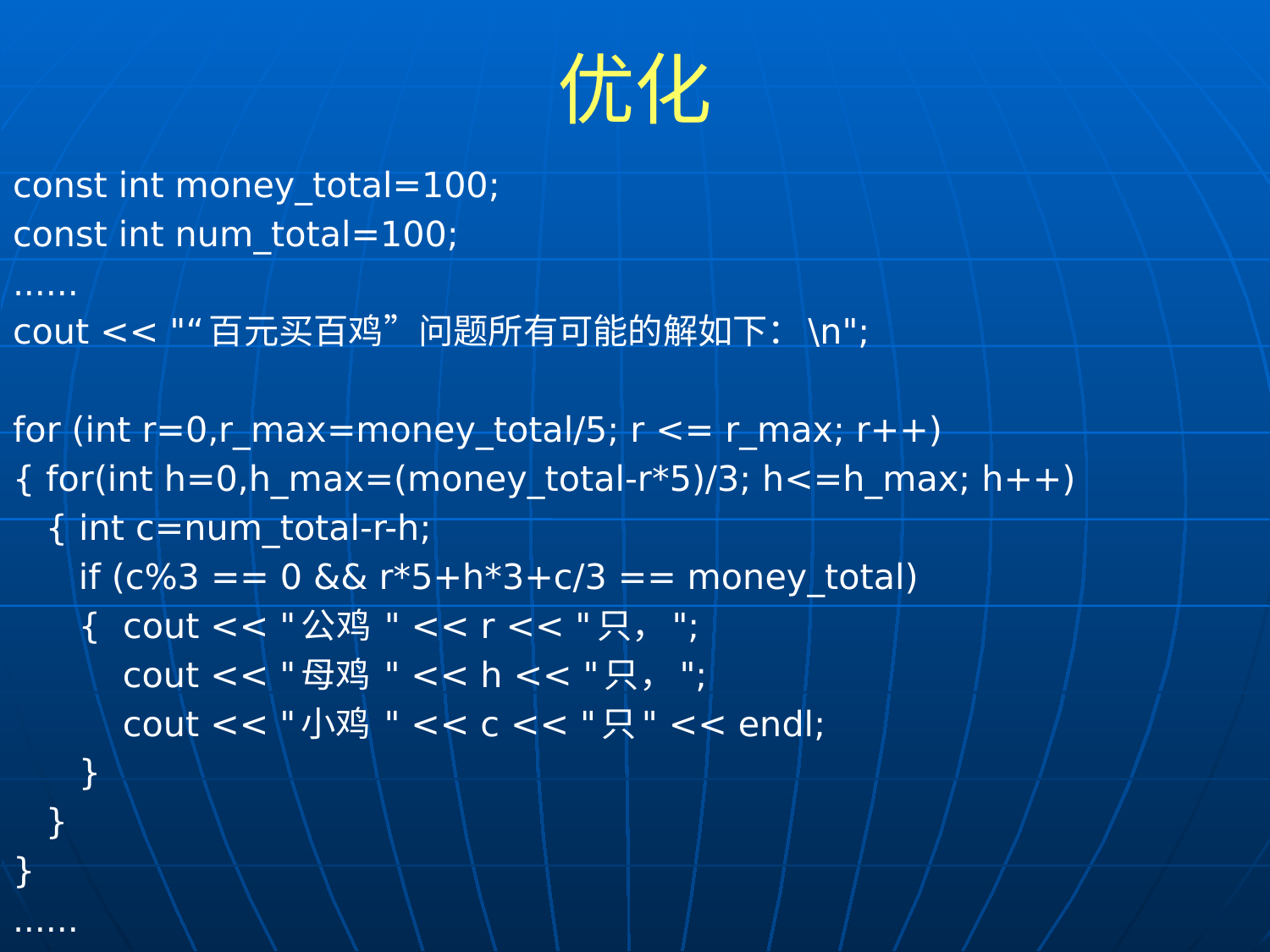

# 优化
const int money_total=100;
const int num_total=100;
......
cout << "“百元买百鸡”问题所有可能的解如下：\n";

for (int r=0,r_max=money_total/5; r <= r_max; r++)
{ for(int h=0,h_max=(money_total-r*5)/3; h<=h_max; h++)
   { int c=num_total-r-h;
      if (c%3 == 0 && r*5+h*3+c/3 == money_total)
      {  cout << "公鸡 " << r << "只，";
          cout << "母鸡 " << h << "只，";
          cout << "小鸡 " << c << "只" << endl;
      }
   }
}
......